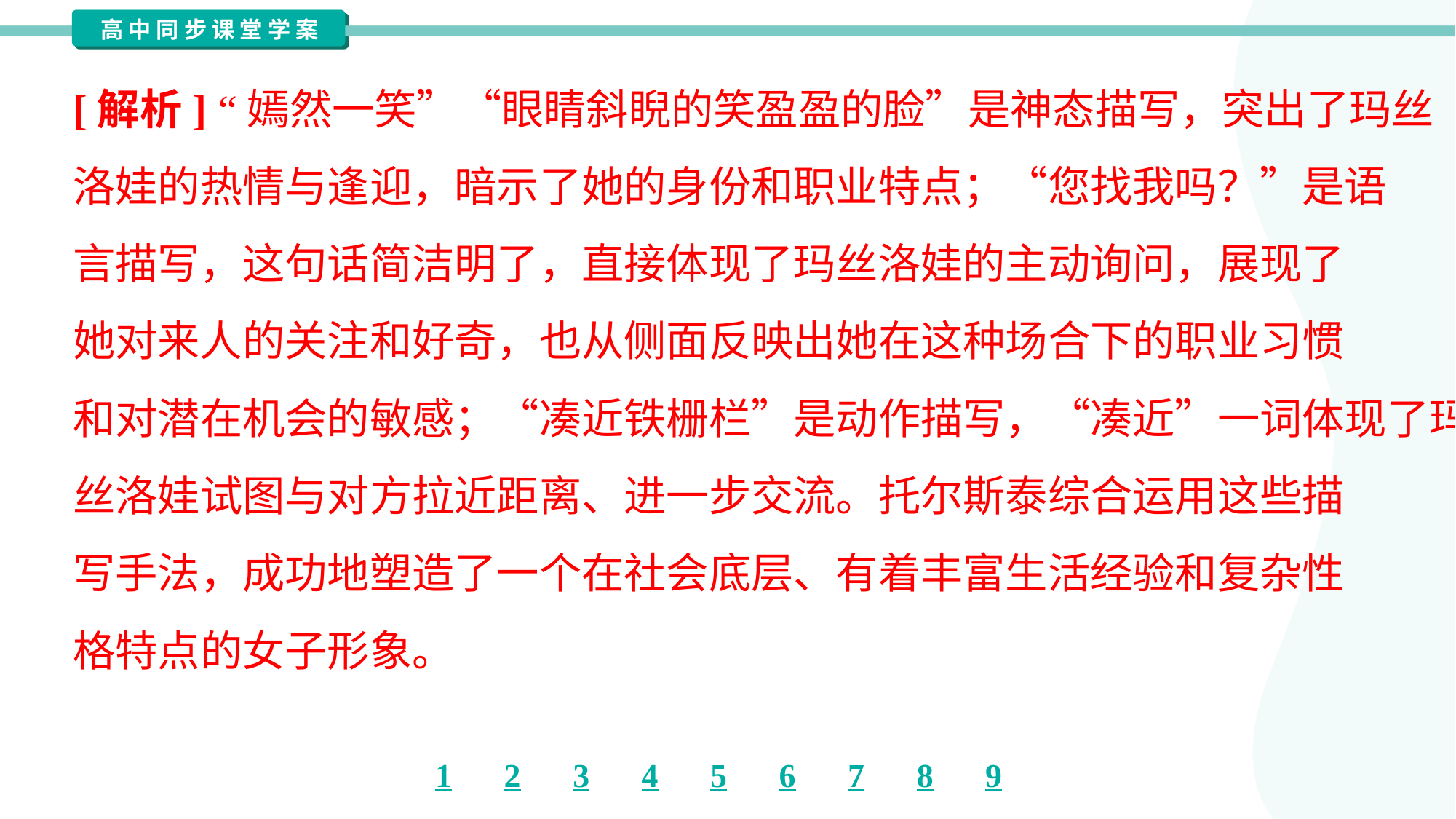

[解析] “嫣然一笑”“眼睛斜睨的笑盈盈的脸”是神态描写，突出了玛丝
洛娃的热情与逢迎，暗示了她的身份和职业特点；“您找我吗？”是语
言描写，这句话简洁明了，直接体现了玛丝洛娃的主动询问，展现了
她对来人的关注和好奇，也从侧面反映出她在这种场合下的职业习惯
和对潜在机会的敏感；“凑近铁栅栏”是动作描写，“凑近”一词体现了玛
丝洛娃试图与对方拉近距离、进一步交流。托尔斯泰综合运用这些描
写手法，成功地塑造了一个在社会底层、有着丰富生活经验和复杂性
格特点的女子形象。